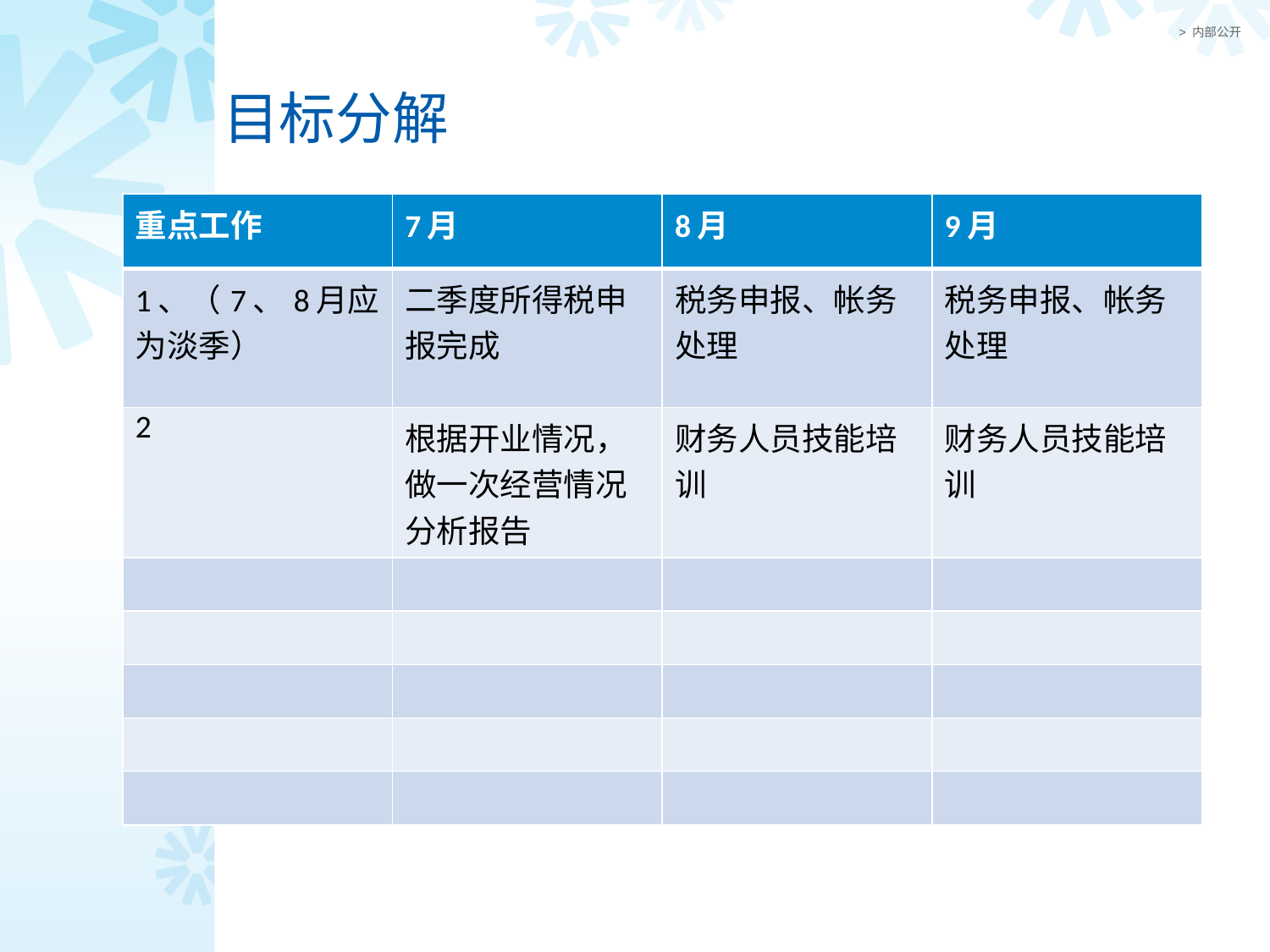

# 目标分解
| 重点工作 | 7月 | 8月 | 9月 |
| --- | --- | --- | --- |
| 1、（7、8月应为淡季） | 二季度所得税申报完成 | 税务申报、帐务处理 | 税务申报、帐务处理 |
| 2 | 根据开业情况，做一次经营情况分析报告 | 财务人员技能培训 | 财务人员技能培训 |
|  |  |  |  |
|  |  |  |  |
|  |  |  |  |
|  |  |  |  |
|  |  |  |  |